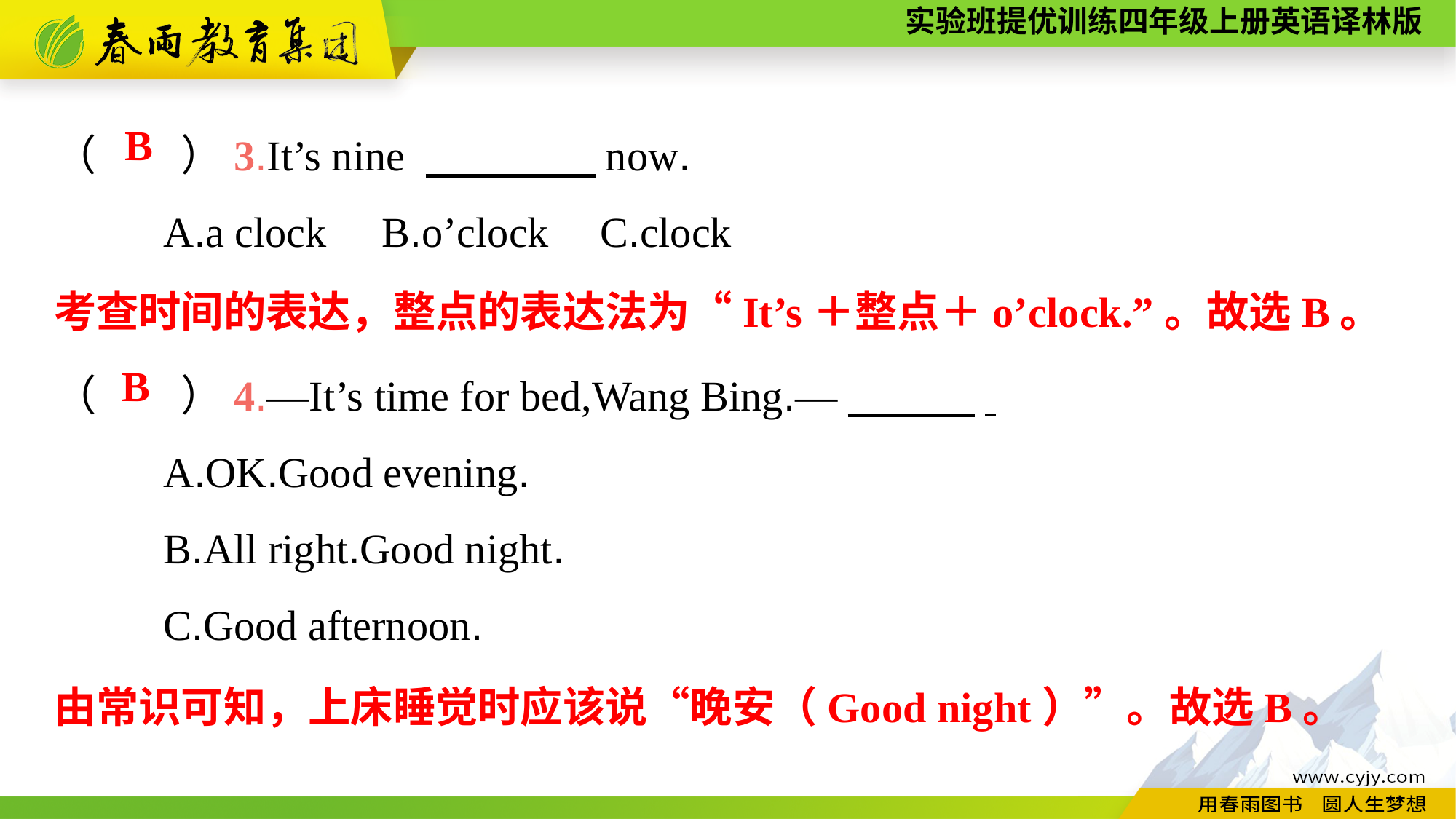

（　　）3.It’s nine 　　　　now.
	A.a clock	B.o’clock	C.clock
B
考查时间的表达，整点的表达法为“It’s＋整点＋o’clock.”。故选B。
（　　）4.—It’s time for bed,Wang Bing.—　　　.
	A.OK.Good evening.
	B.All right.Good night.
	C.Good afternoon.
B
由常识可知，上床睡觉时应该说“晚安（Good night）”。故选B。